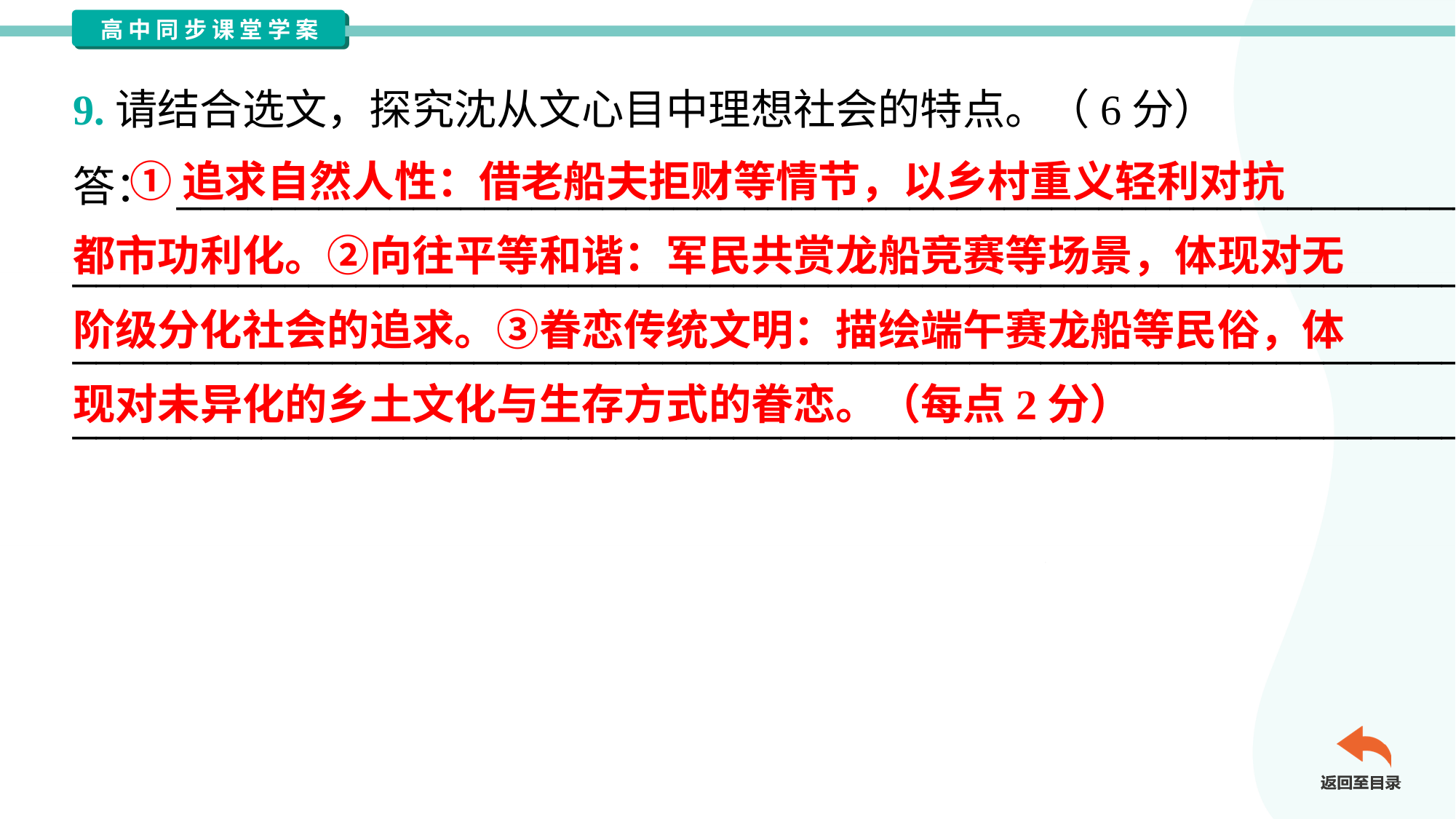

9.请结合选文，探究沈从文心目中理想社会的特点。（6分）
答： ________________________________________________________
_____________________________________________________________
_____________________________________________________________
_____________________________________________________________
      ①追求自然人性：借老船夫拒财等情节，以乡村重义轻利对抗
都市功利化。②向往平等和谐：军民共赏龙船竞赛等场景，体现对无
阶级分化社会的追求。③眷恋传统文明：描绘端午赛龙船等民俗，体
现对未异化的乡土文化与生存方式的眷恋。（每点2分）